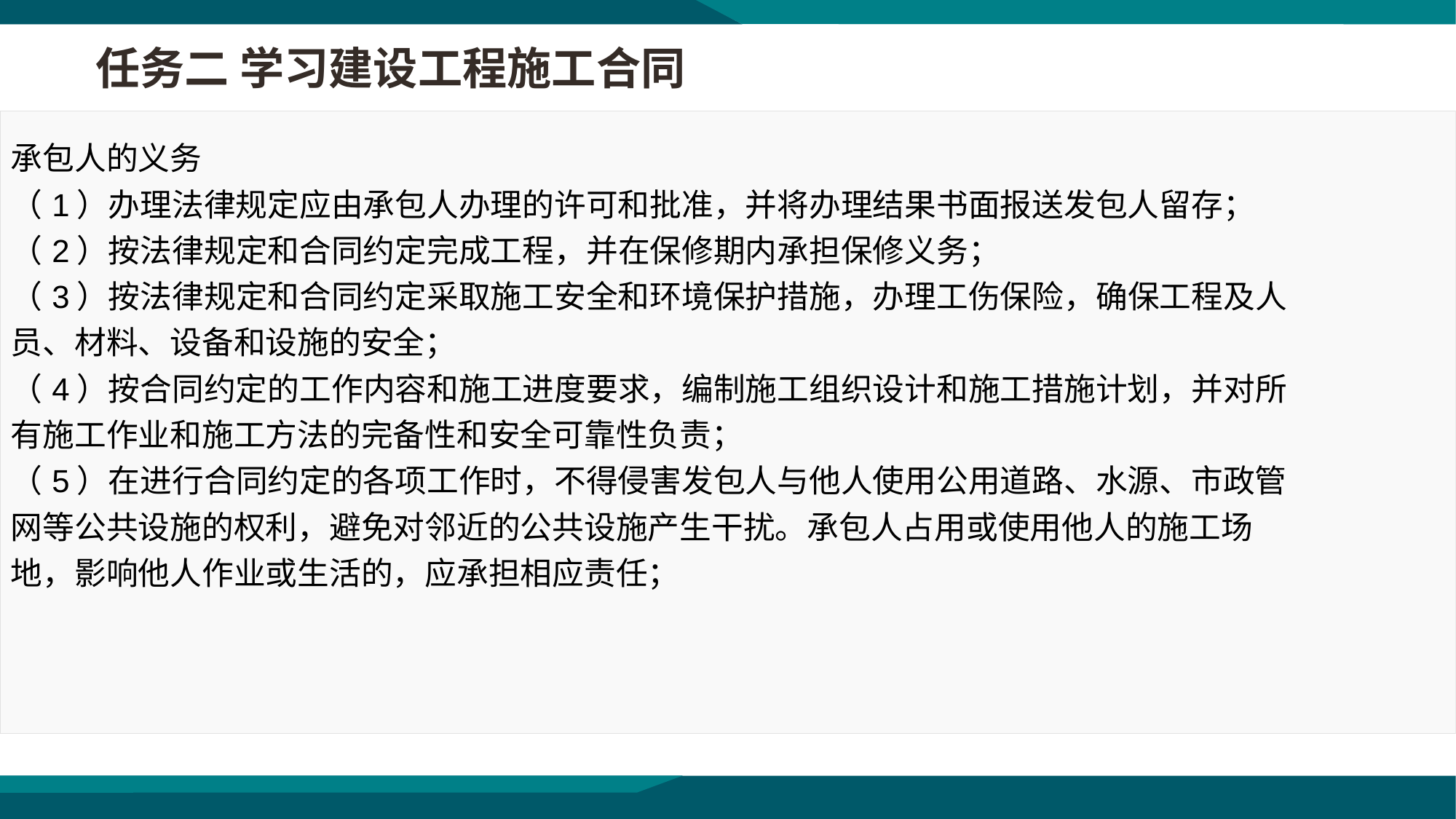

任务二 学习建设工程施工合同
承包人的义务
（1）办理法律规定应由承包人办理的许可和批准，并将办理结果书面报送发包人留存；
（2）按法律规定和合同约定完成工程，并在保修期内承担保修义务；
（3）按法律规定和合同约定采取施工安全和环境保护措施，办理工伤保险，确保工程及人员、材料、设备和设施的安全；
（4）按合同约定的工作内容和施工进度要求，编制施工组织设计和施工措施计划，并对所有施工作业和施工方法的完备性和安全可靠性负责；
（5）在进行合同约定的各项工作时，不得侵害发包人与他人使用公用道路、水源、市政管网等公共设施的权利，避免对邻近的公共设施产生干扰。承包人占用或使用他人的施工场地，影响他人作业或生活的，应承担相应责任；